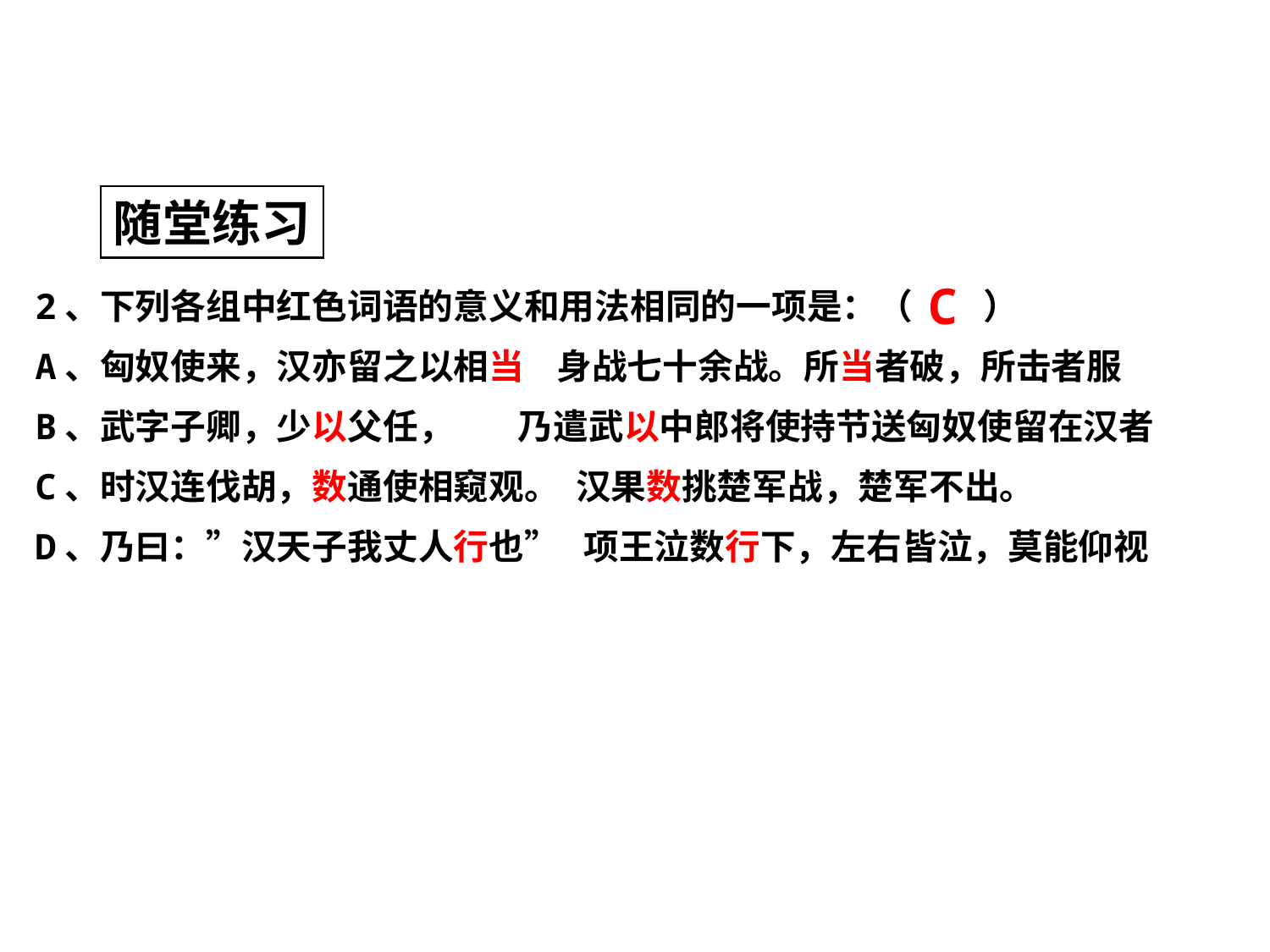

随堂练习
C
2、下列各组中红色词语的意义和用法相同的一项是：（　　）
A、匈奴使来，汉亦留之以相当    身战七十余战。所当者破，所击者服
B、武字子卿，少以父任，        乃遣武以中郎将使持节送匈奴使留在汉者
C、时汉连伐胡，数通使相窥观。  汉果数挑楚军战，楚军不出。
D、乃曰：”汉天子我丈人行也”   项王泣数行下，左右皆泣，莫能仰视